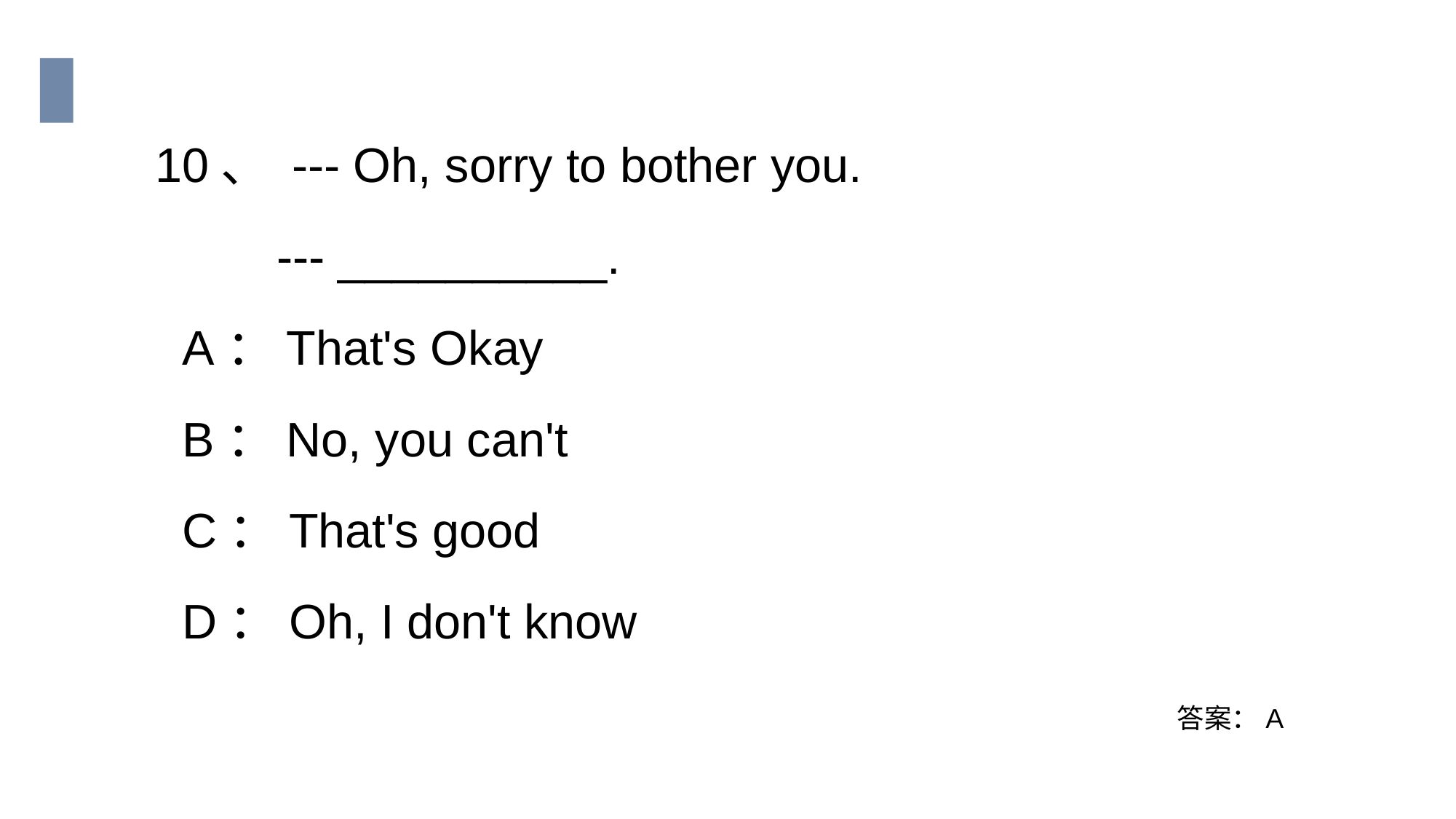

10、 --- Oh, sorry to bother you.
         --- __________.
  A：That's Okay
  B：No, you can't
  C：That's good
  D：Oh, I don't know

答案：A